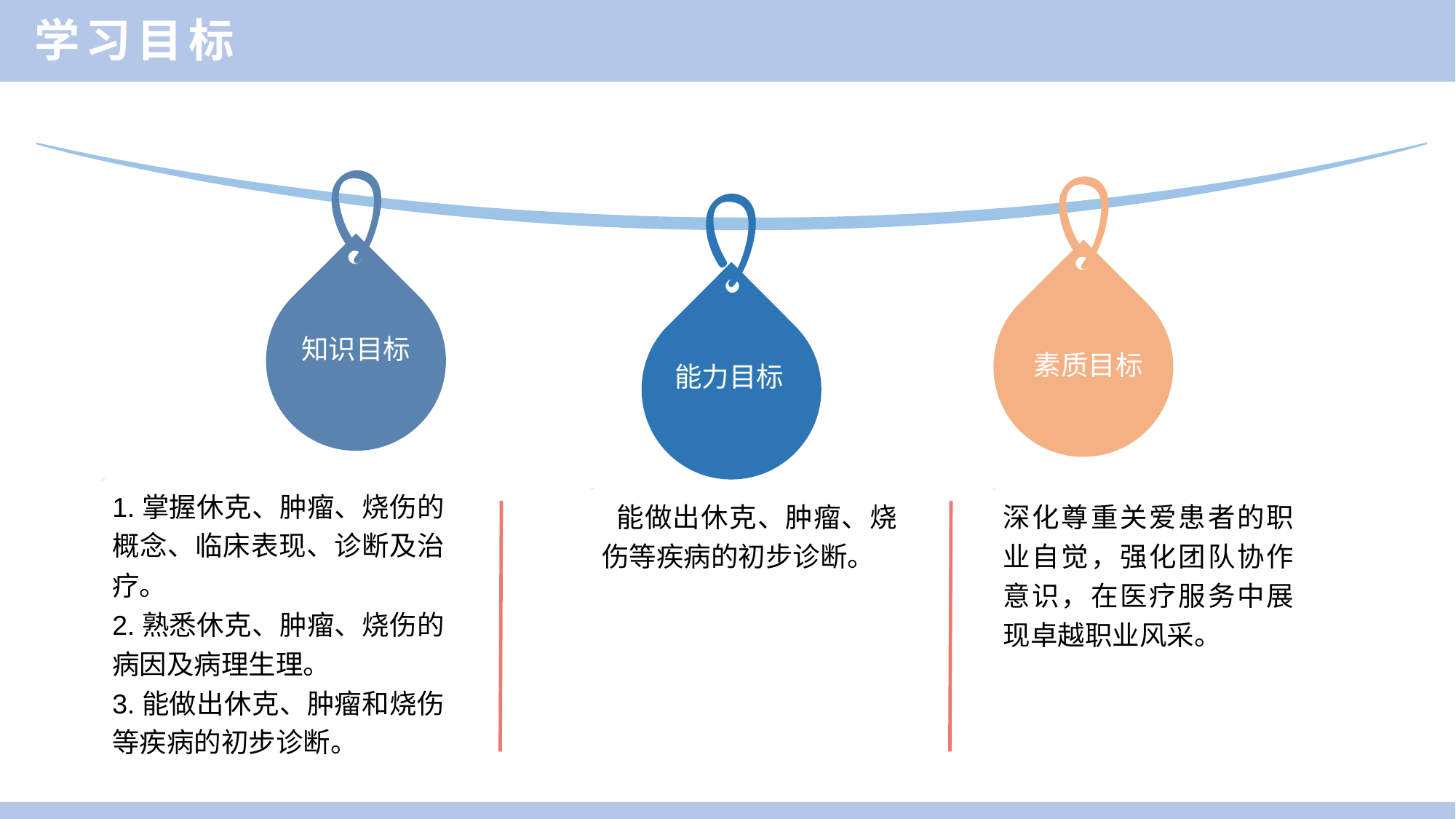

学习目标

知识目标

素质目标

能力目标
1.掌握休克、肿瘤、烧伤的概念、临床表现、诊断及治疗。
2.熟悉休克、肿瘤、烧伤的病因及病理生理。
3.能做出休克、肿瘤和烧伤等疾病的初步诊断。
 能做出休克、肿瘤、烧伤等疾病的初步诊断。
深化尊重关爱患者的职业自觉，强化团队协作意识，在医疗服务中展现卓越职业风采。